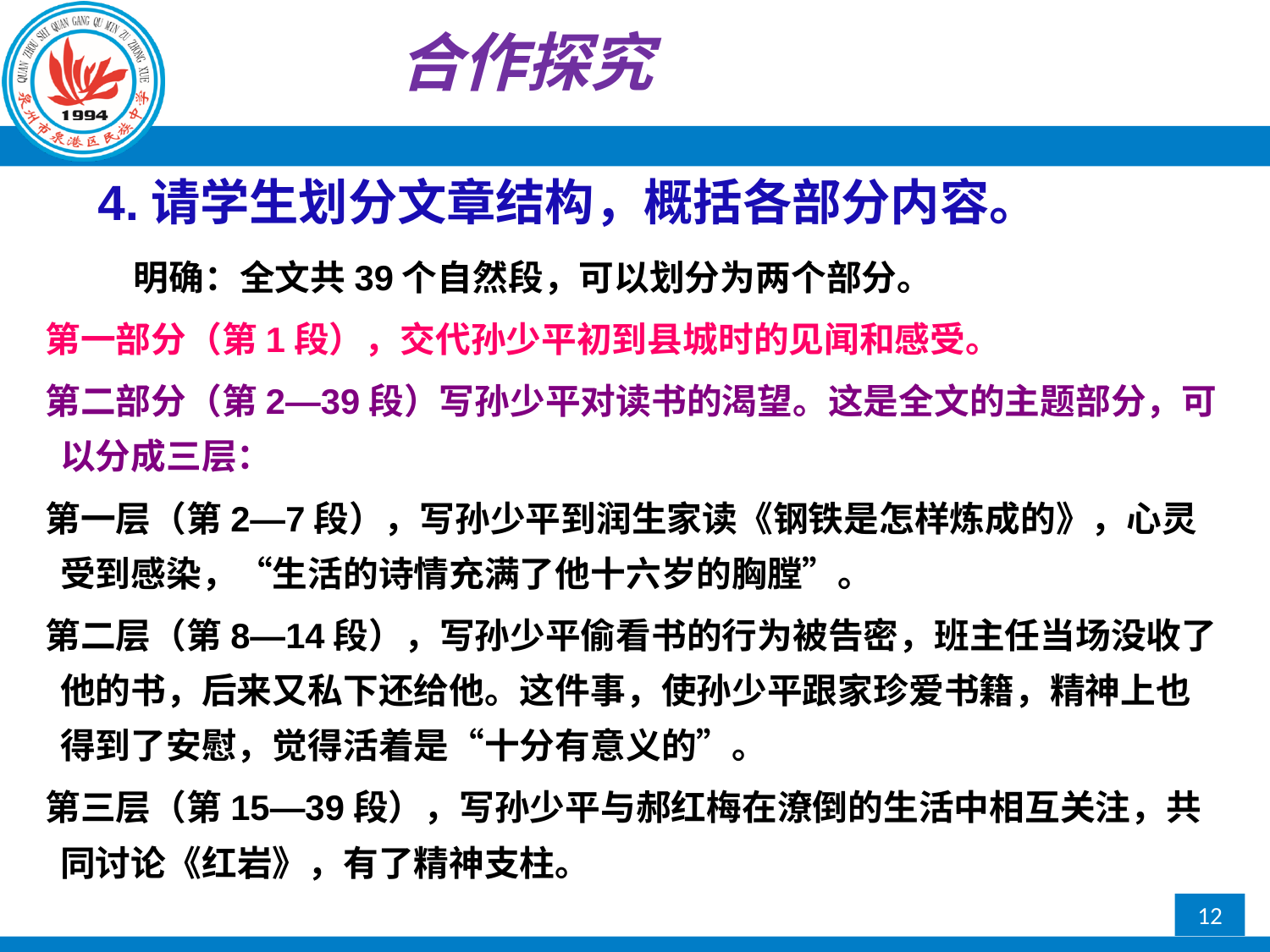

合作探究
4.请学生划分文章结构，概括各部分内容。
              明确：全文共39个自然段，可以划分为两个部分。
   第一部分（第1段），交代孙少平初到县城时的见闻和感受。
   第二部分（第2—39段）写孙少平对读书的渴望。这是全文的主题部分，可以分成三层：
   第一层（第2—7段），写孙少平到润生家读《钢铁是怎样炼成的》，心灵受到感染，“生活的诗情充满了他十六岁的胸膛”。
   第二层（第8—14段），写孙少平偷看书的行为被告密，班主任当场没收了他的书，后来又私下还给他。这件事，使孙少平跟家珍爱书籍，精神上也得到了安慰，觉得活着是“十分有意义的”。
   第三层（第15—39段），写孙少平与郝红梅在潦倒的生活中相互关注，共同讨论《红岩》，有了精神支柱。